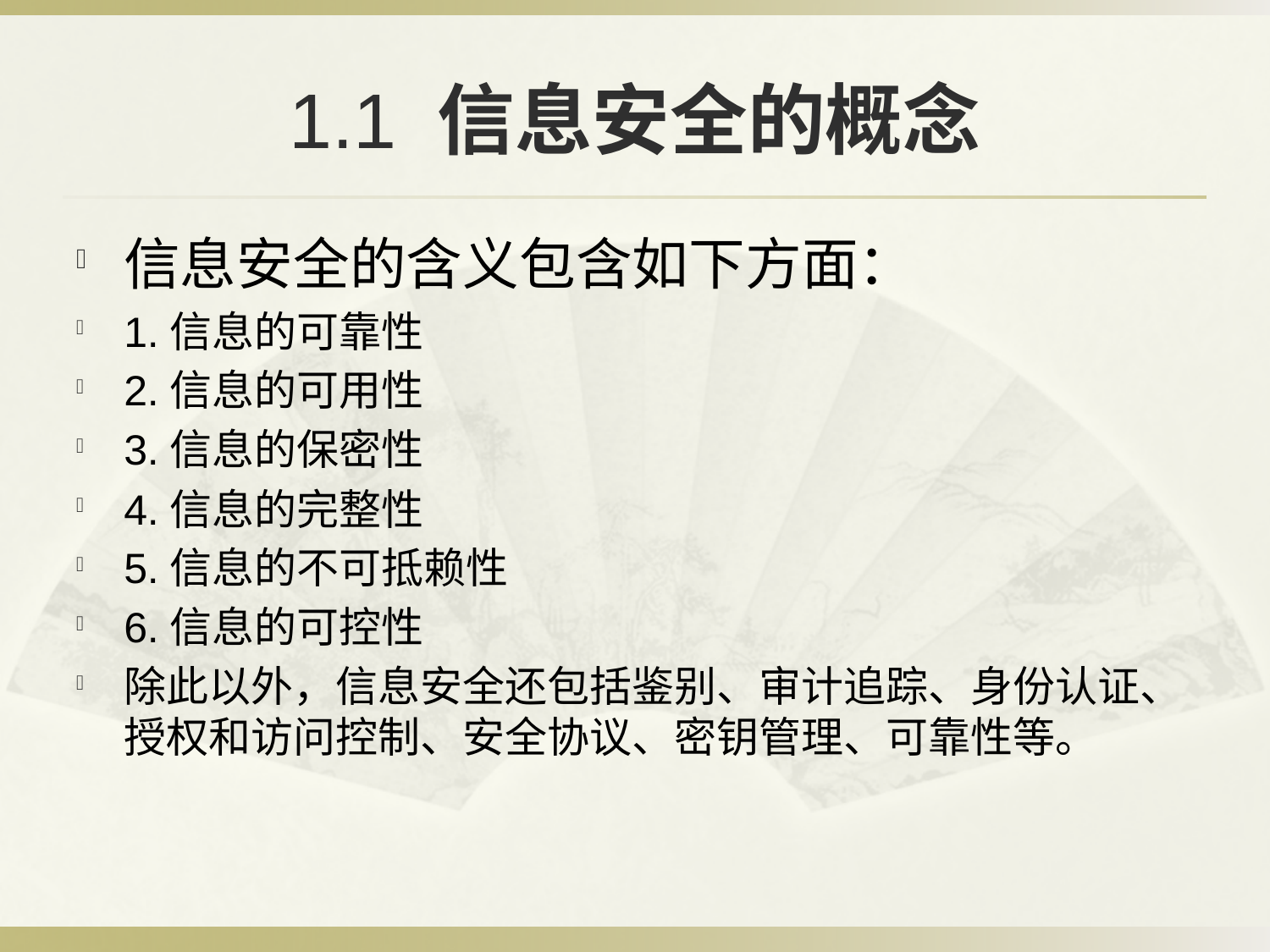

# 1.1 信息安全的概念
信息安全的含义包含如下方面：
1.信息的可靠性
2.信息的可用性
3.信息的保密性
4.信息的完整性
5.信息的不可抵赖性
6.信息的可控性
除此以外，信息安全还包括鉴别、审计追踪、身份认证、授权和访问控制、安全协议、密钥管理、可靠性等。